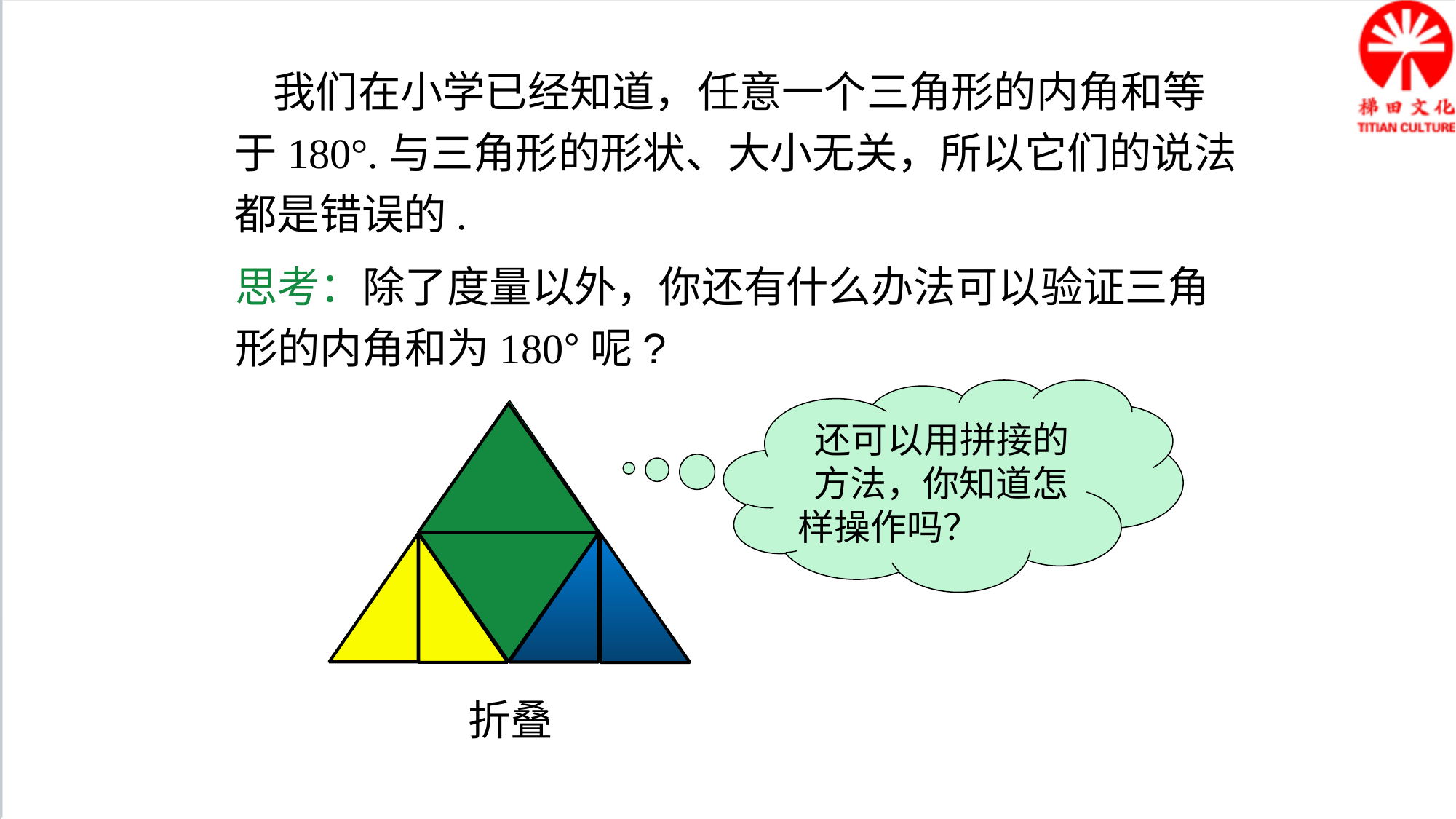

我们在小学已经知道，任意一个三角形的内角和等于180°.与三角形的形状、大小无关，所以它们的说法都是错误的.
思考：除了度量以外，你还有什么办法可以验证三角形的内角和为180°呢?
 还可以用拼接的   方法，你知道怎 样操作吗？

折叠